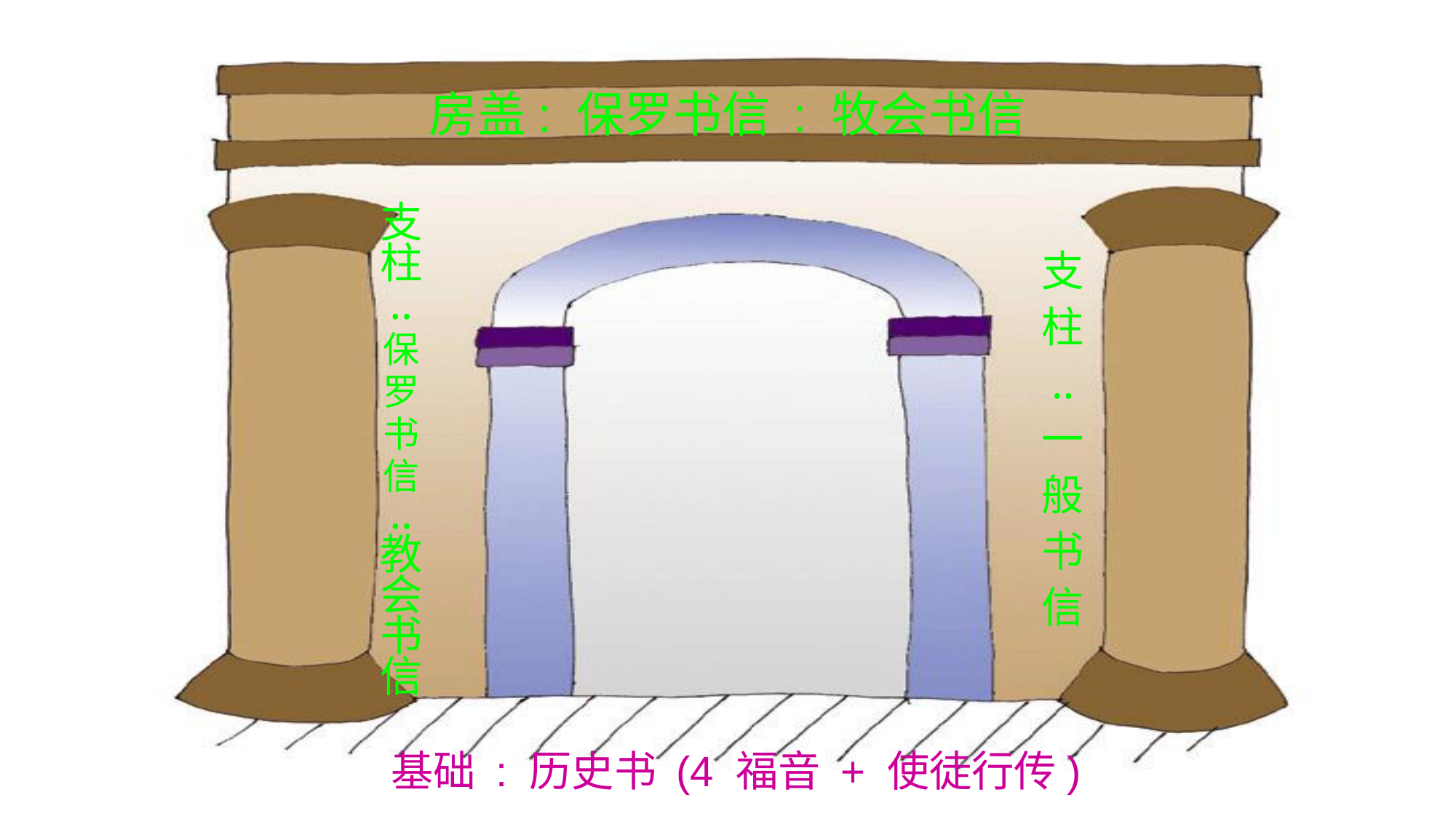

房盖: 保罗书信 : 牧会书信
支
柱
‥
保
罗
书
信
‥
教
会
书
信
支
柱
‥
一
般
书
信

基础 : 历史书 (4 福音 + 使徒行传)